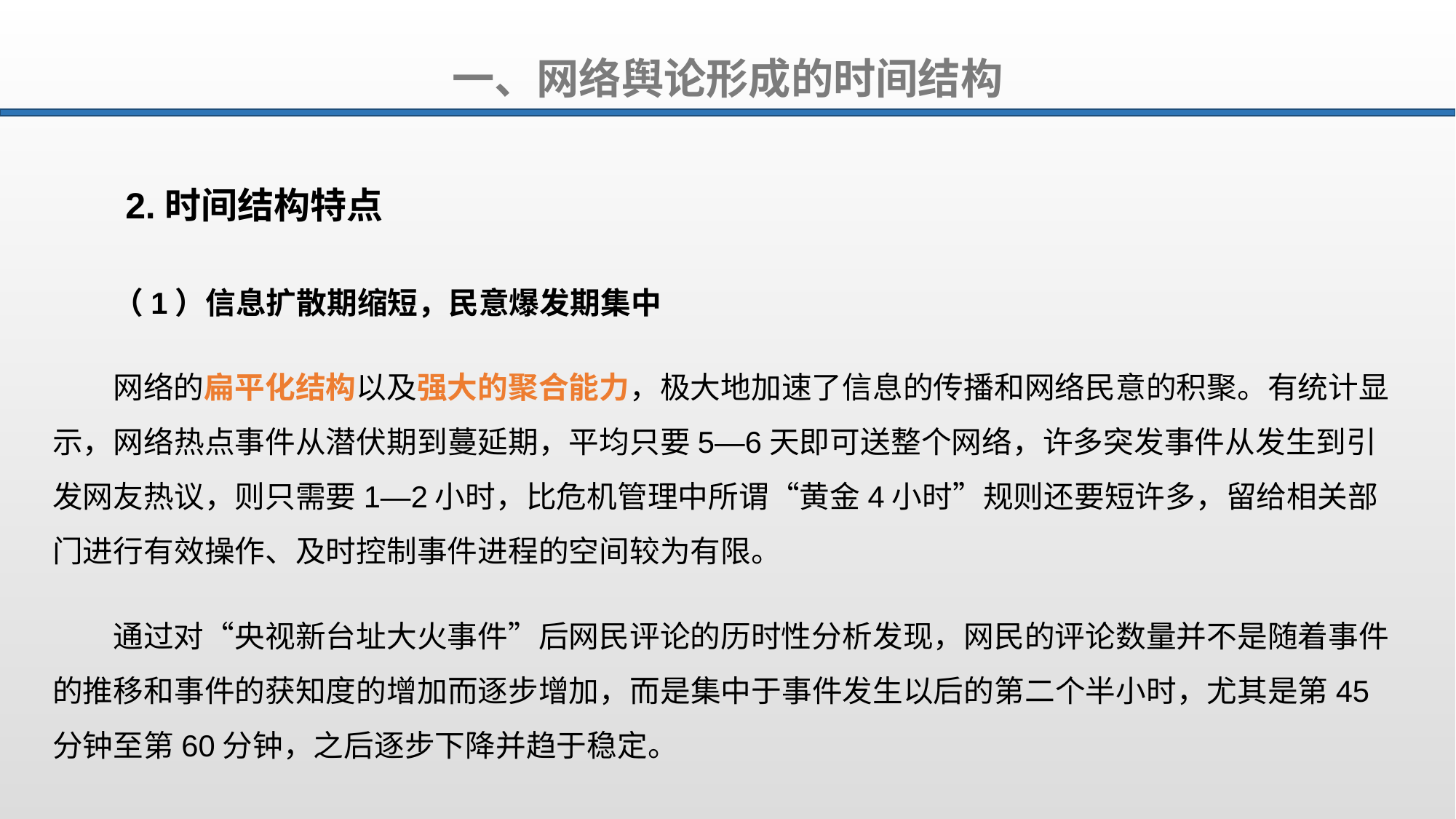

一、网络舆论形成的时间结构

2.时间结构特点
（1）信息扩散期缩短，民意爆发期集中
网络的扁平化结构以及强大的聚合能力，极大地加速了信息的传播和网络民意的积聚。有统计显示，网络热点事件从潜伏期到蔓延期，平均只要5—6天即可送整个网络，许多突发事件从发生到引发网友热议，则只需要1—2小时，比危机管理中所谓“黄金4小时”规则还要短许多，留给相关部门进行有效操作、及时控制事件进程的空间较为有限。
通过对“央视新台址大火事件”后网民评论的历时性分析发现，网民的评论数量并不是随着事件的推移和事件的获知度的增加而逐步增加，而是集中于事件发生以后的第二个半小时，尤其是第45分钟至第60分钟，之后逐步下降并趋于稳定。